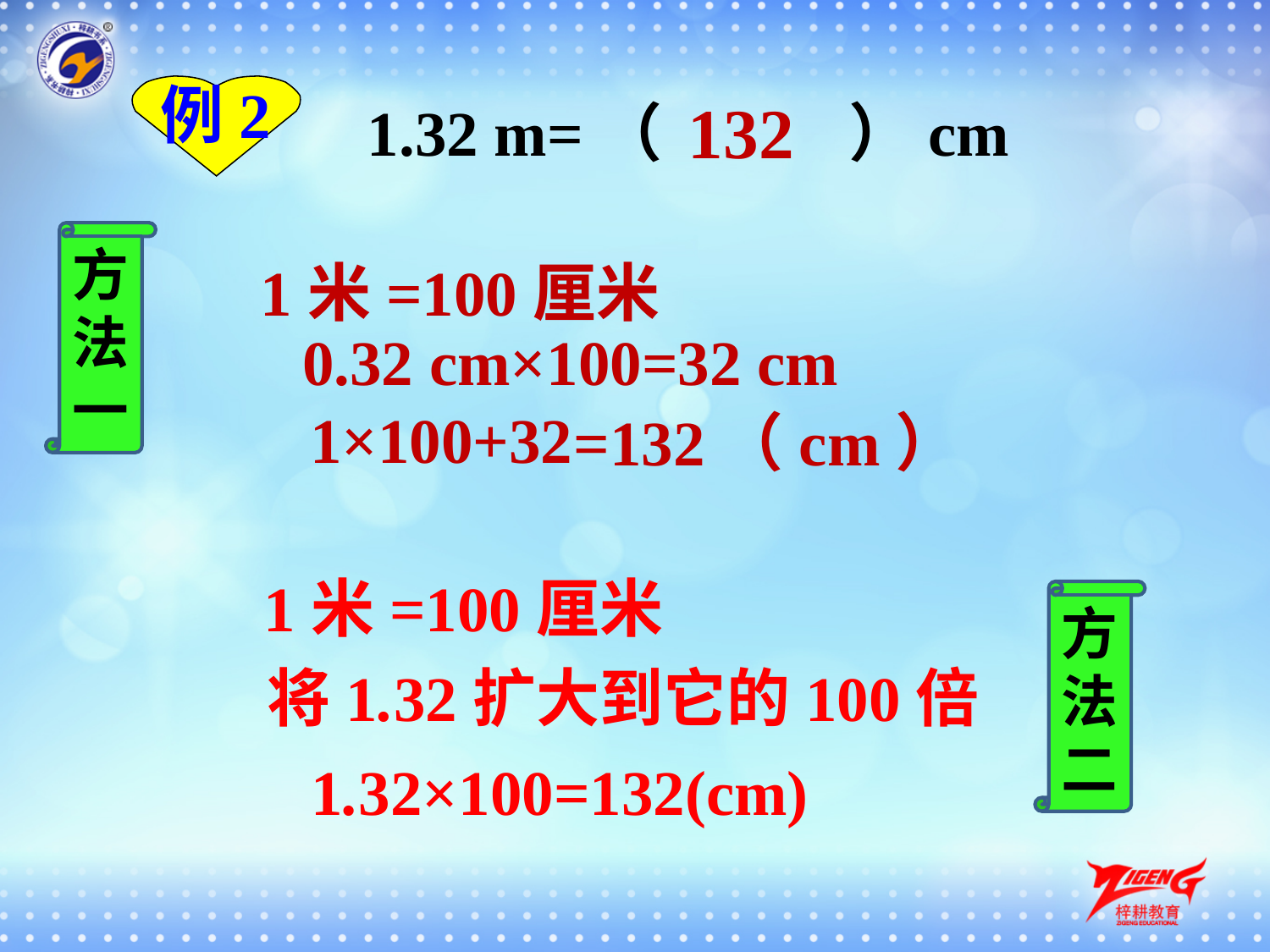

例2
132
1.32 m=（             ）cm
方法一
1米=100厘米
0.32 cm×100=32 cm
1×100+32
=132（cm）
1米=100厘米
方法二
将1.32扩大到它的100倍
1.32×100=132(cm)